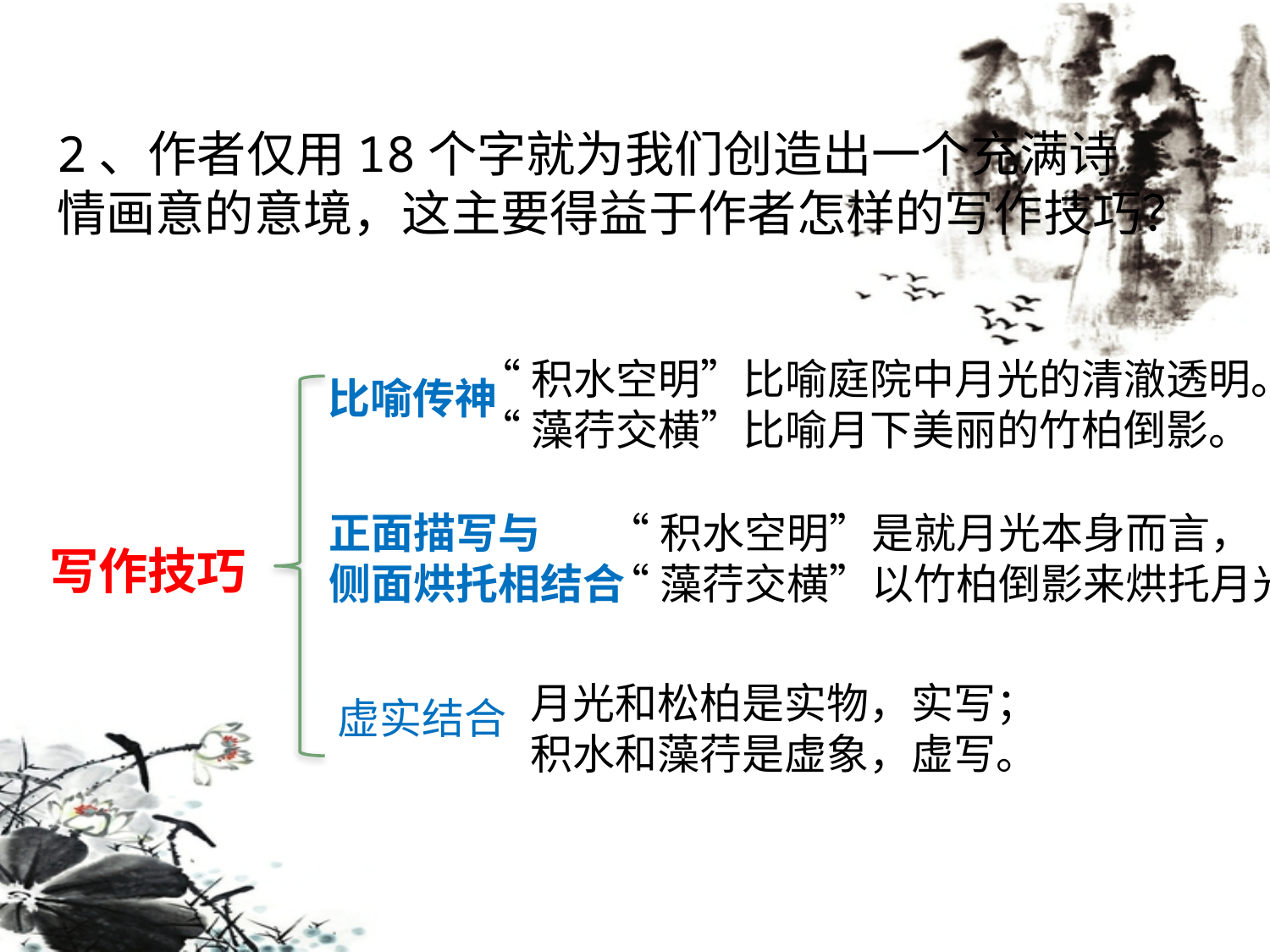

2、作者仅用18个字就为我们创造出一个充满诗情画意的意境，这主要得益于作者怎样的写作技巧？
“积水空明”比喻庭院中月光的清澈透明。
“藻荇交横”比喻月下美丽的竹柏倒影。
比喻传神

正面描写与
侧面烘托相结合
“积水空明”是就月光本身而言，
“藻荇交横”以竹柏倒影来烘托月光
写作技巧
月光和松柏是实物，实写；
积水和藻荇是虚象，虚写。
虚实结合